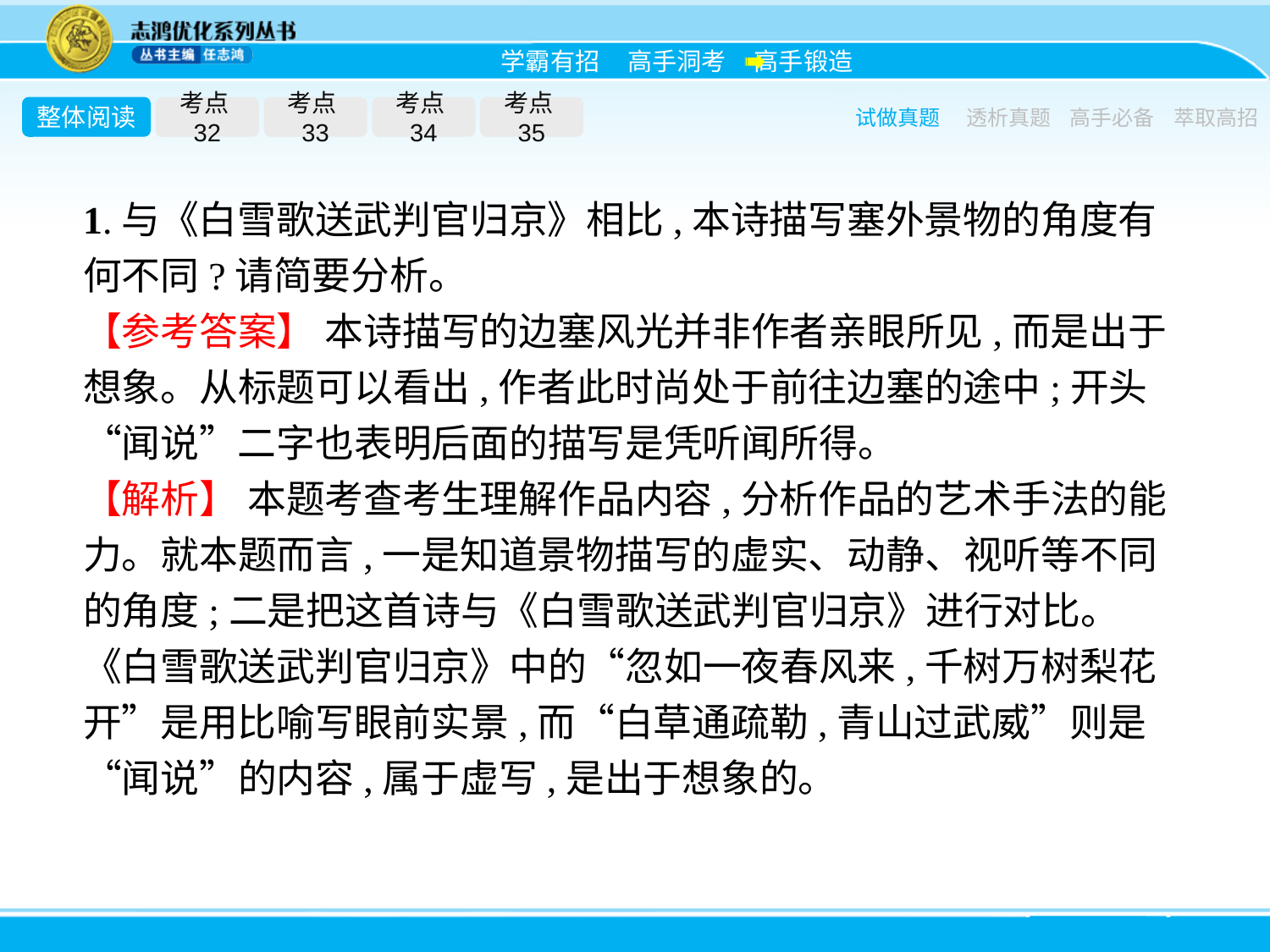

整体阅读
考点32
考点33
考点34
考点35
试做真题
透析真题
高手必备
萃取高招
1.与《白雪歌送武判官归京》相比,本诗描写塞外景物的角度有何不同?请简要分析。
【参考答案】 本诗描写的边塞风光并非作者亲眼所见,而是出于想象。从标题可以看出,作者此时尚处于前往边塞的途中;开头“闻说”二字也表明后面的描写是凭听闻所得。
【解析】 本题考查考生理解作品内容,分析作品的艺术手法的能力。就本题而言,一是知道景物描写的虚实、动静、视听等不同的角度;二是把这首诗与《白雪歌送武判官归京》进行对比。《白雪歌送武判官归京》中的“忽如一夜春风来,千树万树梨花开”是用比喻写眼前实景,而“白草通疏勒,青山过武威”则是“闻说”的内容,属于虚写,是出于想象的。